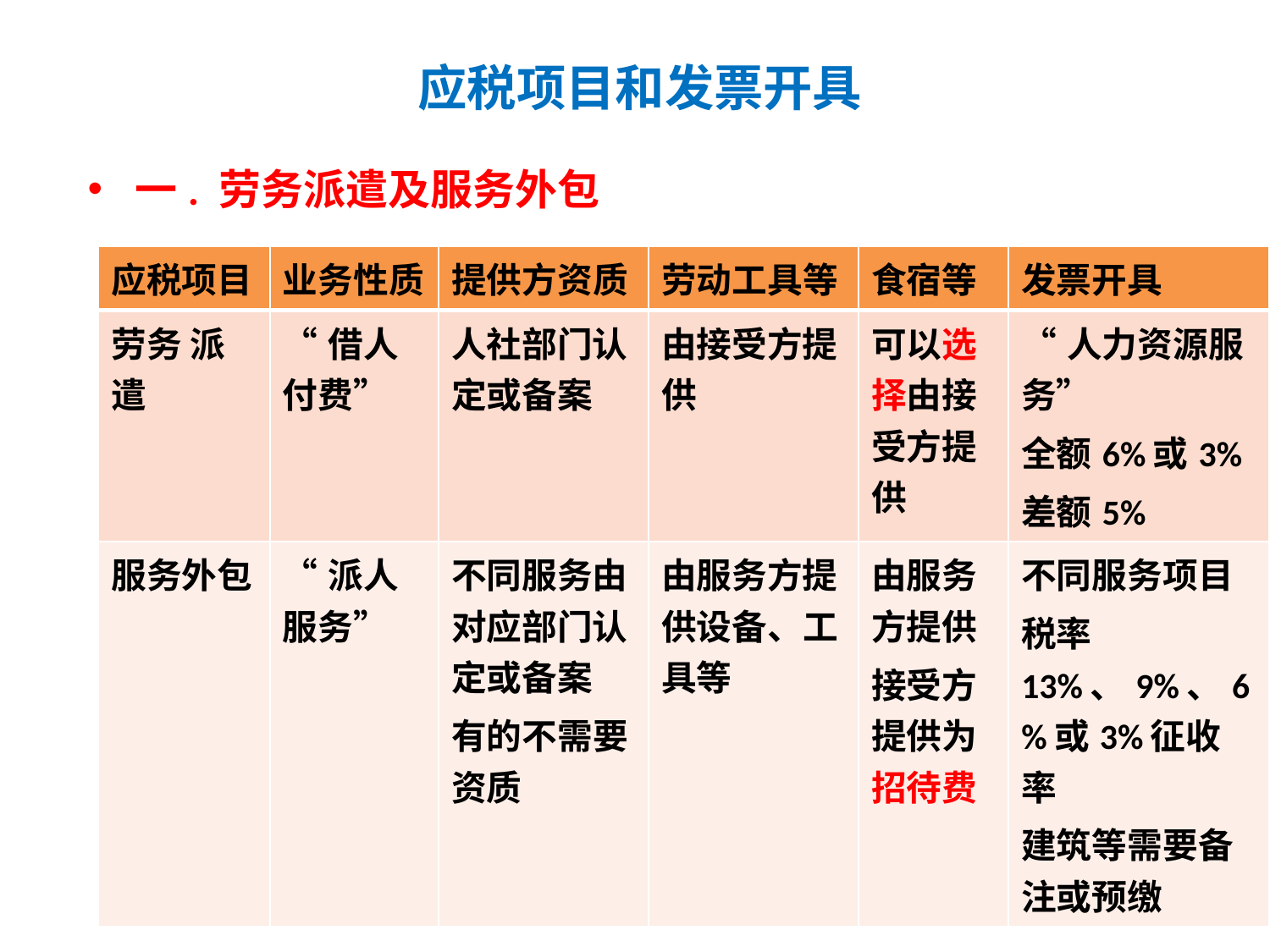

# 应税项目和发票开具
一. 劳务派遣及服务外包

| 应税项目 | 业务性质 | 提供方资质 | 劳动工具等 | 食宿等 | 发票开具 |
| --- | --- | --- | --- | --- | --- |
| 劳务 派遣 | “借人付费” | 人社部门认定或备案 | 由接受方提供 | 可以选择由接受方提供 | “人力资源服务” 全额6%或3% 差额5% |
| 服务外包 | “派人服务” | 不同服务由对应部门认定或备案 有的不需要资质 | 由服务方提供设备、工具等 | 由服务方提供 接受方提供为招待费 | 不同服务项目 税率13%、9%、6%或3%征收率 建筑等需要备注或预缴 |